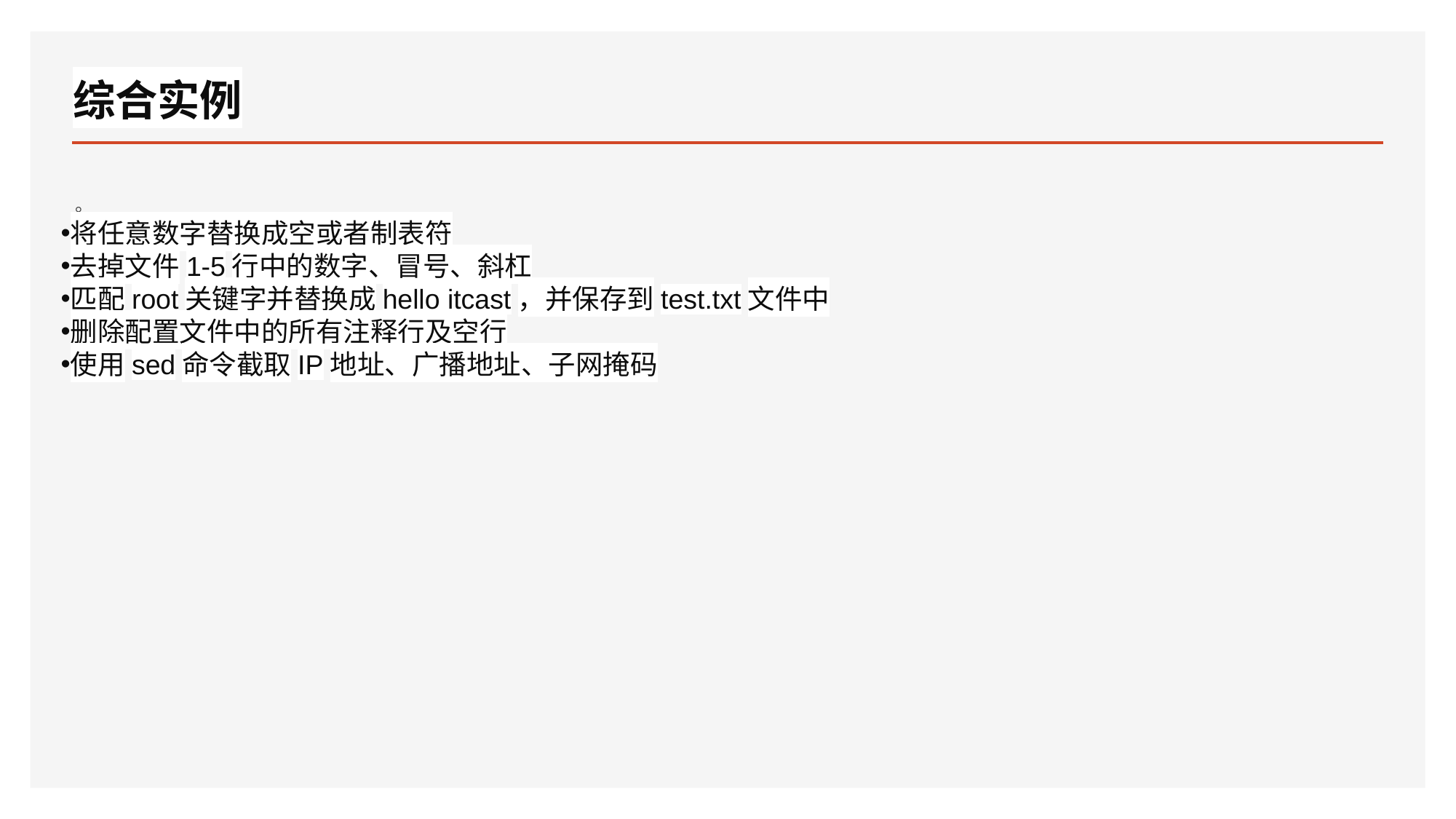

# 综合实例
。
将任意数字替换成空或者制表符
去掉文件1-5行中的数字、冒号、斜杠
匹配root关键字并替换成hello itcast，并保存到test.txt文件中
删除配置文件中的所有注释行及空行
使用sed命令截取IP地址、广播地址、子网掩码